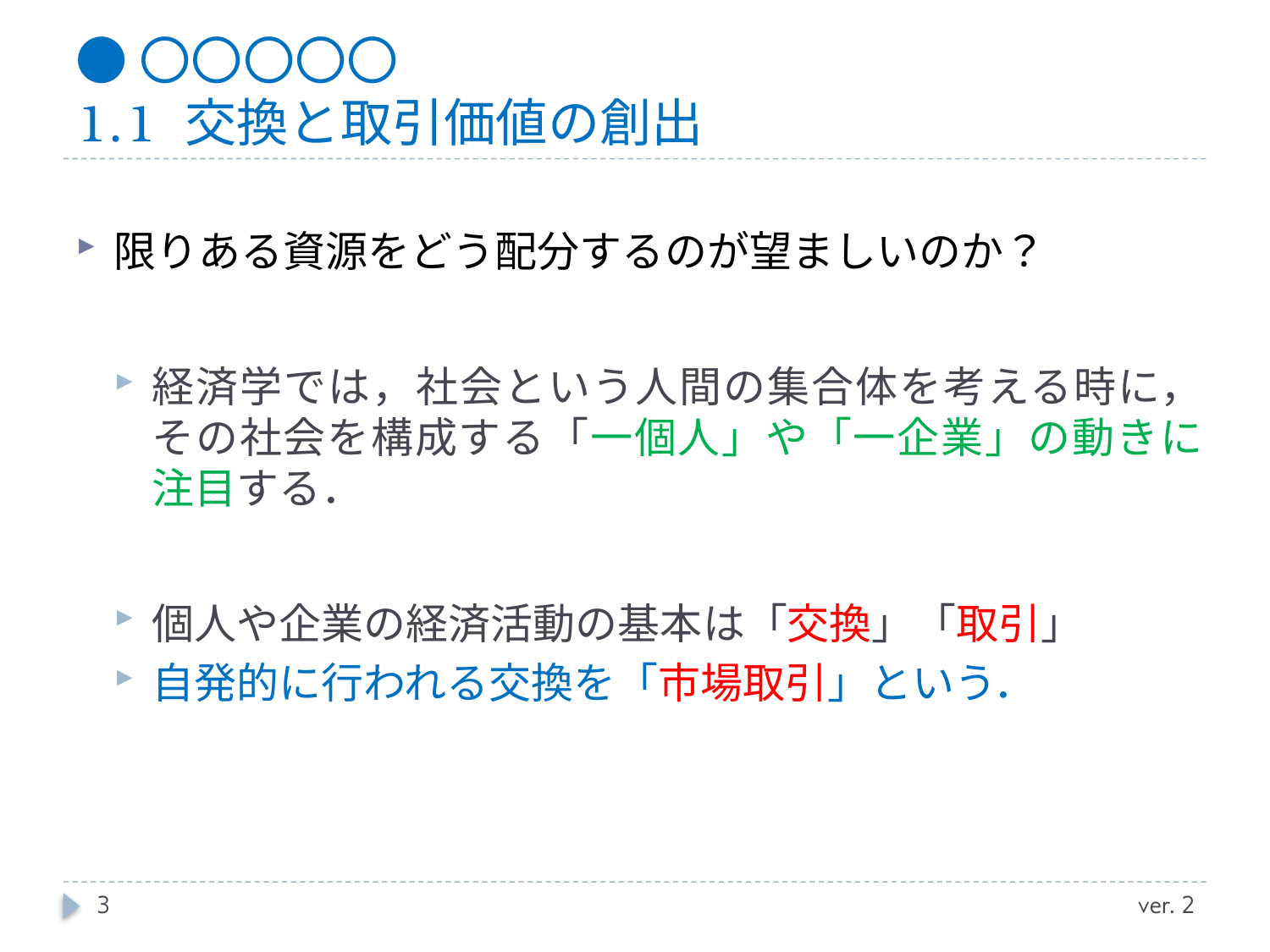

# ●〇〇〇〇〇 1.1 交換と取引価値の創出
限りある資源をどう配分するのが望ましいのか？

経済学では，社会という人間の集合体を考える時に，その社会を構成する「一個人」や「一企業」の動きに注目する．

個人や企業の経済活動の基本は「交換」「取引」
自発的に行われる交換を「市場取引」という．
3
ver. 2